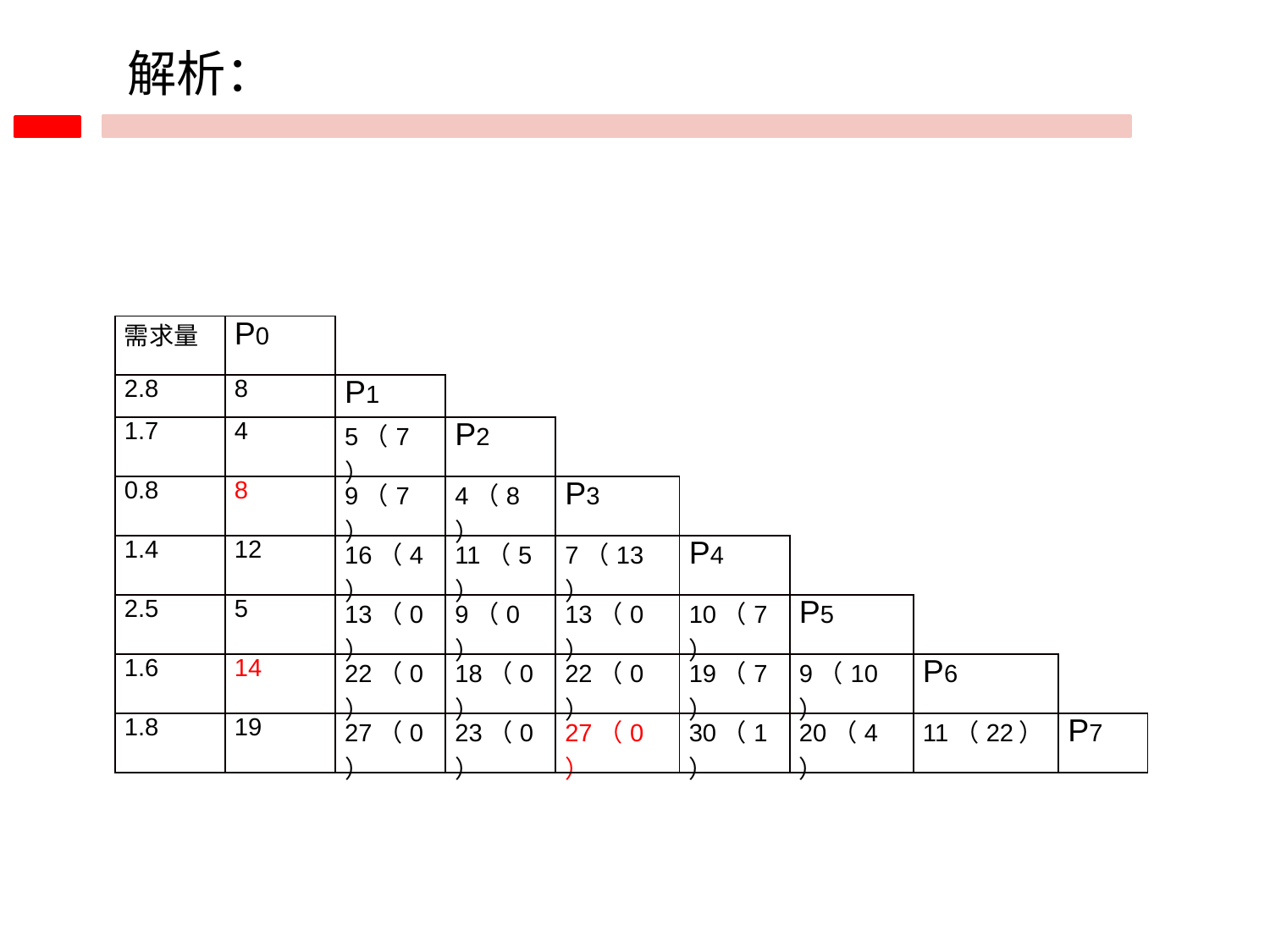

解析：
| 需求量 | P0 |  |  |  |  |  |  |  |
| --- | --- | --- | --- | --- | --- | --- | --- | --- |
| 2.8 | 8 | P1 |  |  |  |  |  |  |
| 1.7 | 4 | 5（7） | P2 |  |  |  |  |  |
| 0.8 | 8 | 9（7） | 4（8） | P3 |  |  |  |  |
| 1.4 | 12 | 16（4） | 11（5） | 7（13） | P4 |  |  |  |
| 2.5 | 5 | 13（0） | 9（0） | 13（0） | 10（7） | P5 |  |  |
| 1.6 | 14 | 22（0） | 18（0） | 22（0） | 19（7） | 9（10） | P6 |  |
| 1.8 | 19 | 27（0） | 23（0） | 27（0） | 30（1） | 20（4） | 11（22） | P7 |